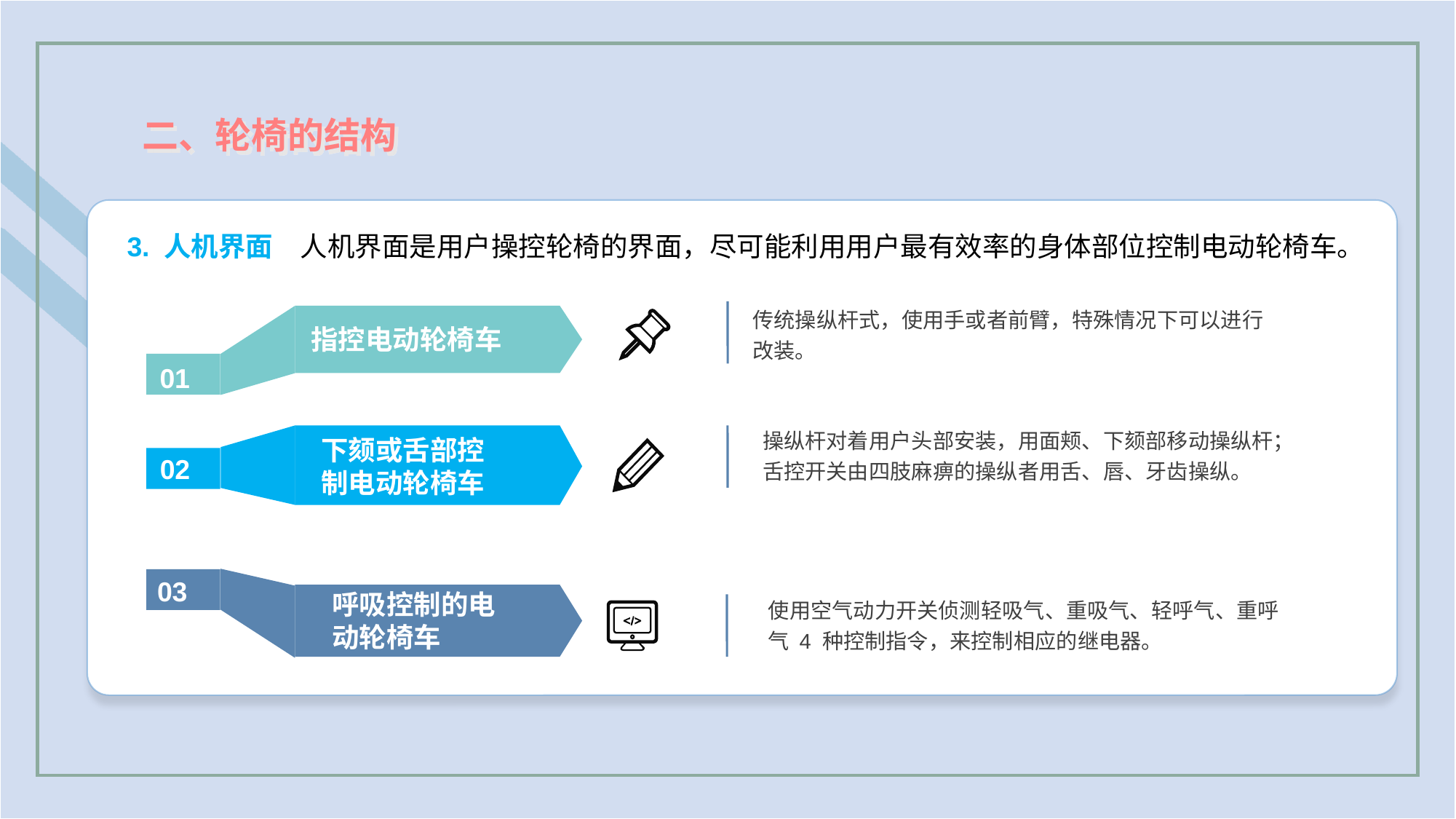

二、轮椅的结构

3. 人机界面　人机界面是用户操控轮椅的界面，尽可能利用用户最有效率的身体部位控制电动轮椅车。
传统操纵杆式，使用手或者前臂，特殊情况下可以进行改装。

指控电动轮椅车

01
操纵杆对着用户头部安装，用面颊、下颏部移动操纵杆；舌控开关由四肢麻痹的操纵者用舌、唇、牙齿操纵。

下颏或舌部控制电动轮椅车

02

03

呼吸控制的电动轮椅车

使用空气动力开关侦测轻吸气、重吸气、轻呼气、重呼气 4 种控制指令，来控制相应的继电器。